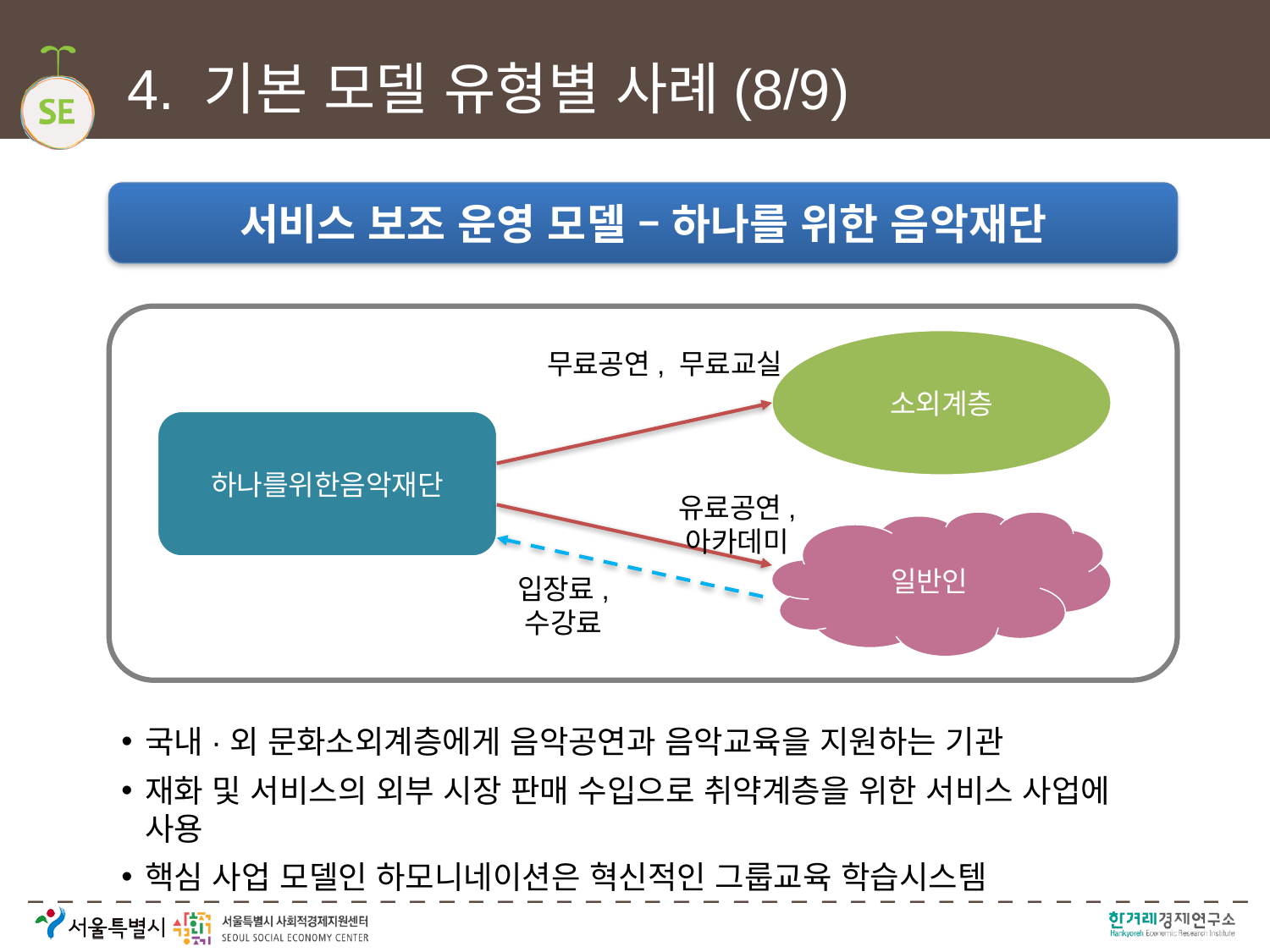

# 4. 기본 모델 유형별 사례(8/9)
서비스 보조 운영 모델 – 하나를 위한 음악재단

소외계층
무료공연, 무료교실
하나를위한음악재단
유료공연, 아카데미
일반인
입장료, 수강료
국내·외 문화소외계층에게 음악공연과 음악교육을 지원하는 기관
재화 및 서비스의 외부 시장 판매 수입으로 취약계층을 위한 서비스 사업에 사용
핵심 사업 모델인 하모니네이션은 혁신적인 그룹교육 학습시스템